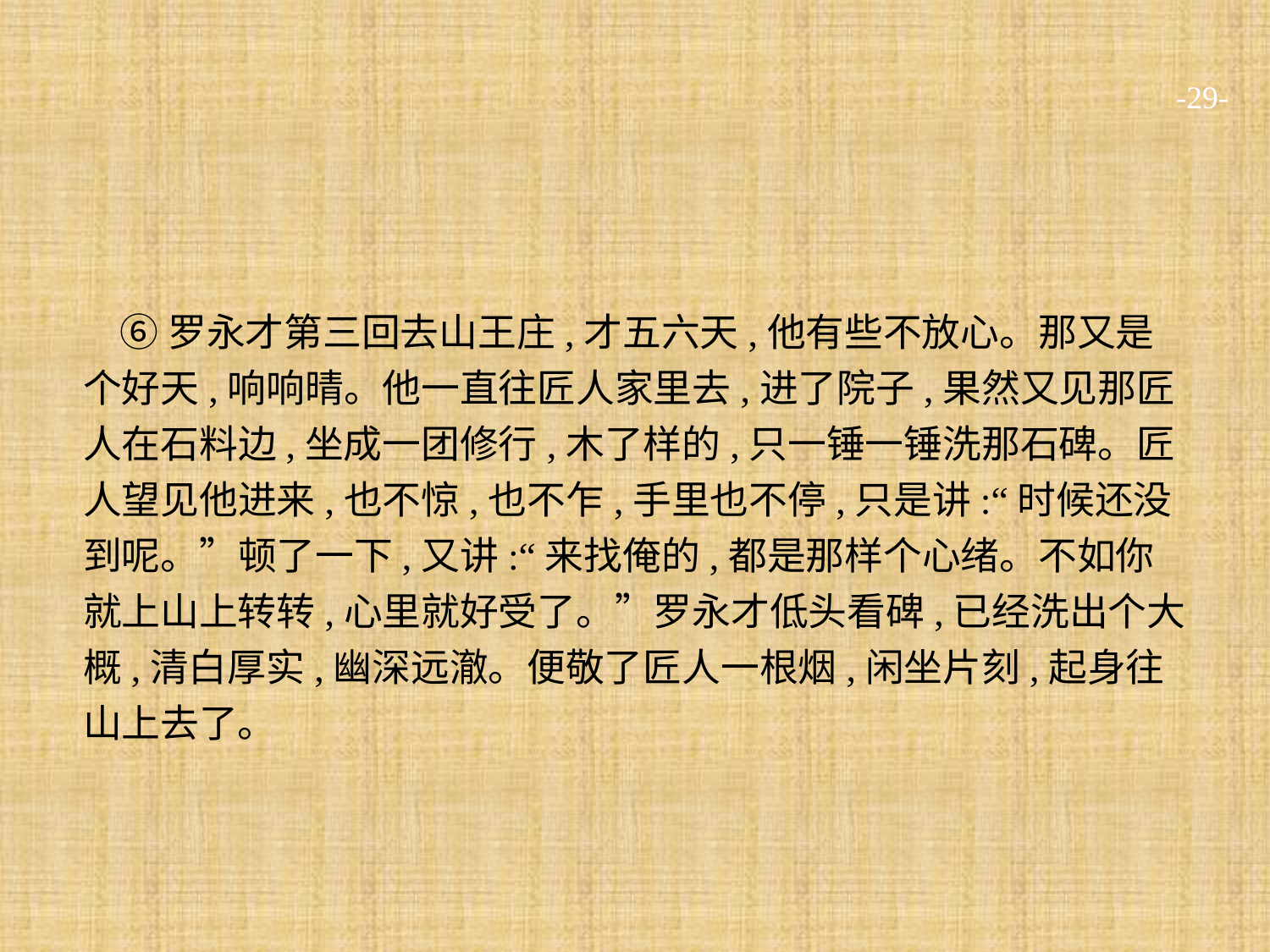

-29-
⑥罗永才第三回去山王庄,才五六天,他有些不放心。那又是个好天,响响晴。他一直往匠人家里去,进了院子,果然又见那匠人在石料边,坐成一团修行,木了样的,只一锤一锤洗那石碑。匠人望见他进来,也不惊,也不乍,手里也不停,只是讲:“时候还没到呢。”顿了一下,又讲:“来找俺的,都是那样个心绪。不如你就上山上转转,心里就好受了。”罗永才低头看碑,已经洗出个大概,清白厚实,幽深远澈。便敬了匠人一根烟,闲坐片刻,起身往山上去了。